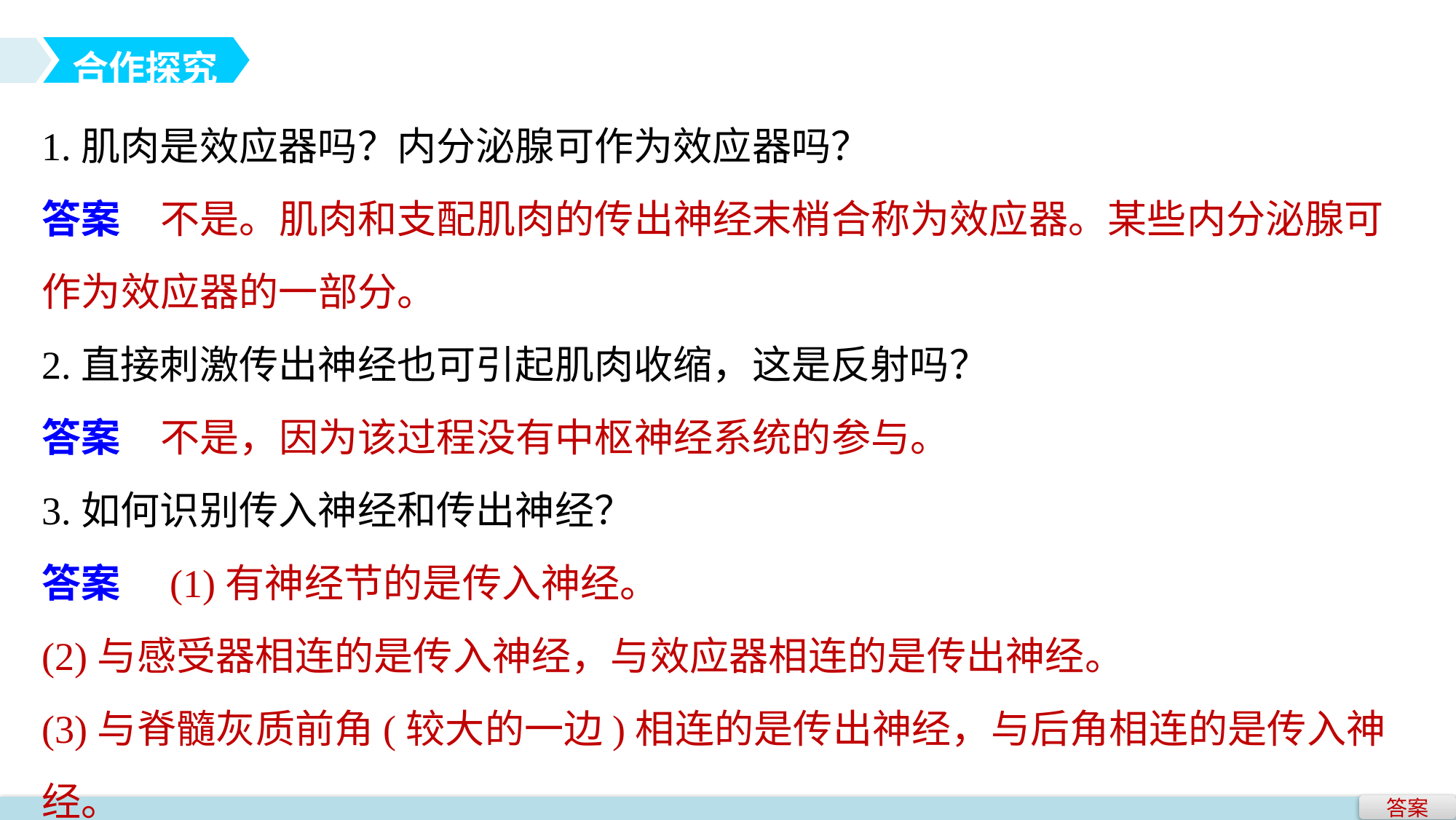

合作探究

1.肌肉是效应器吗？内分泌腺可作为效应器吗？
答案　不是。肌肉和支配肌肉的传出神经末梢合称为效应器。某些内分泌腺可作为效应器的一部分。
2.直接刺激传出神经也可引起肌肉收缩，这是反射吗？
答案　不是，因为该过程没有中枢神经系统的参与。
3.如何识别传入神经和传出神经？
答案　(1)有神经节的是传入神经。
(2)与感受器相连的是传入神经，与效应器相连的是传出神经。
(3)与脊髓灰质前角(较大的一边)相连的是传出神经，与后角相连的是传入神经。
答案